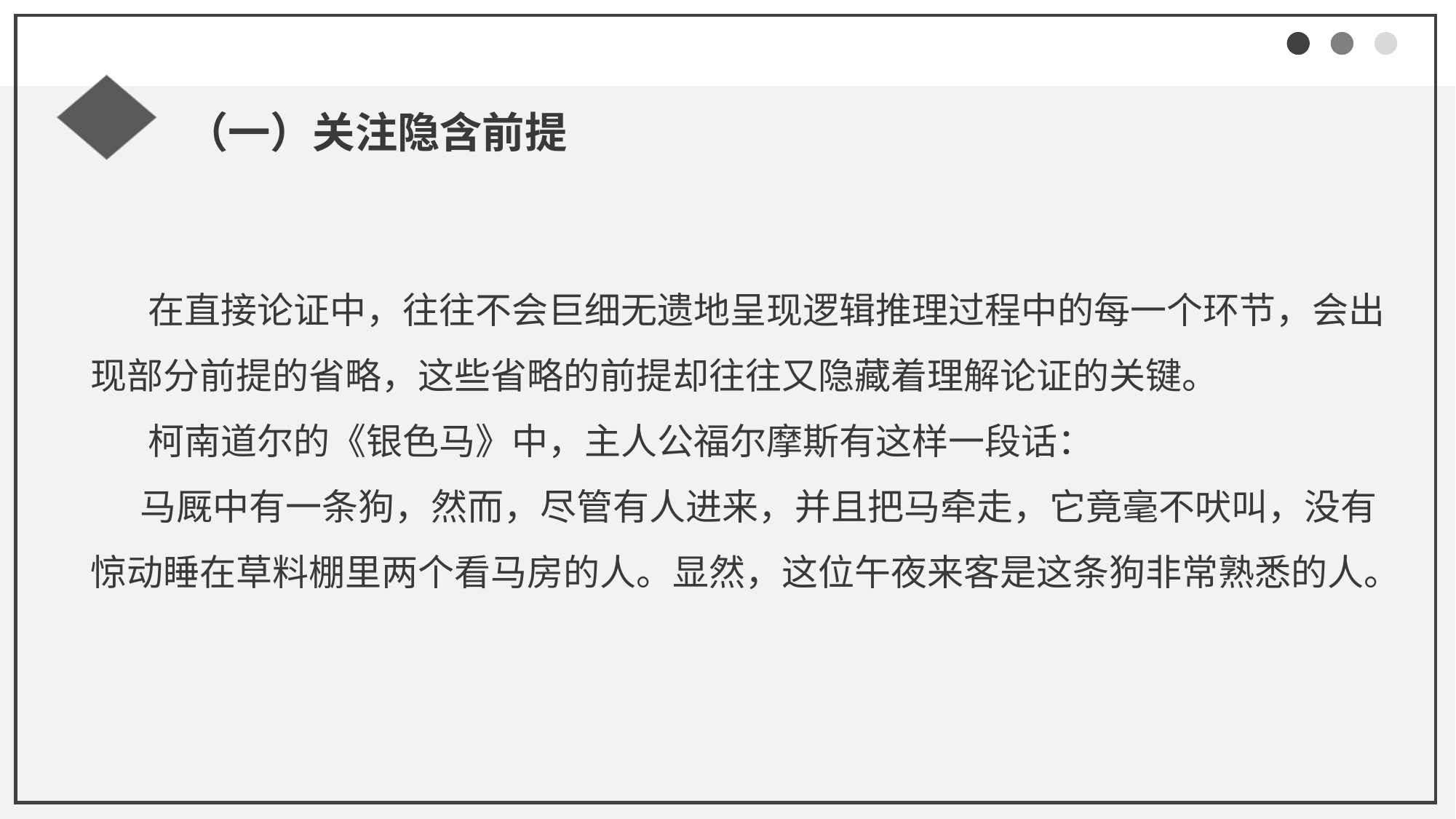

（一）关注隐含前提
      在直接论证中，往往不会巨细无遗地呈现逻辑推理过程中的每一个环节，会出现部分前提的省略，这些省略的前提却往往又隐藏着理解论证的关键。
      柯南道尔的《银色马》中，主人公福尔摩斯有这样一段话：
     马厩中有一条狗，然而，尽管有人进来，并且把马牵走，它竟毫不吠叫，没有惊动睡在草料棚里两个看马房的人。显然，这位午夜来客是这条狗非常熟悉的人。